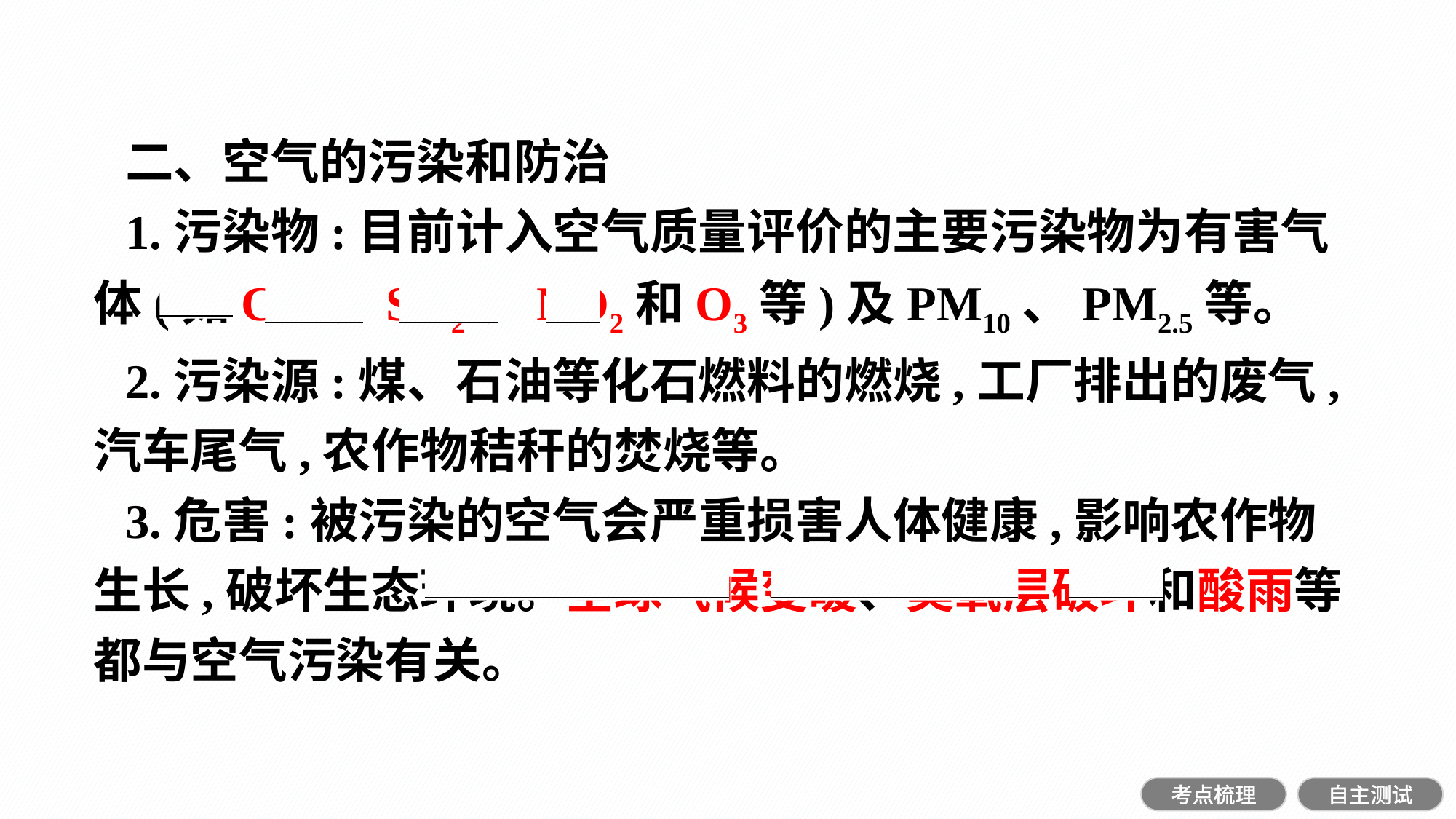

二、空气的污染和防治
1.污染物:目前计入空气质量评价的主要污染物为有害气体(如CO、SO2、NO2和O3等)及PM10、PM2.5等。
2.污染源:煤、石油等化石燃料的燃烧,工厂排出的废气,汽车尾气,农作物秸秆的焚烧等。
3.危害:被污染的空气会严重损害人体健康,影响农作物生长,破坏生态环境。全球气候变暖、臭氧层破坏和酸雨等都与空气污染有关。